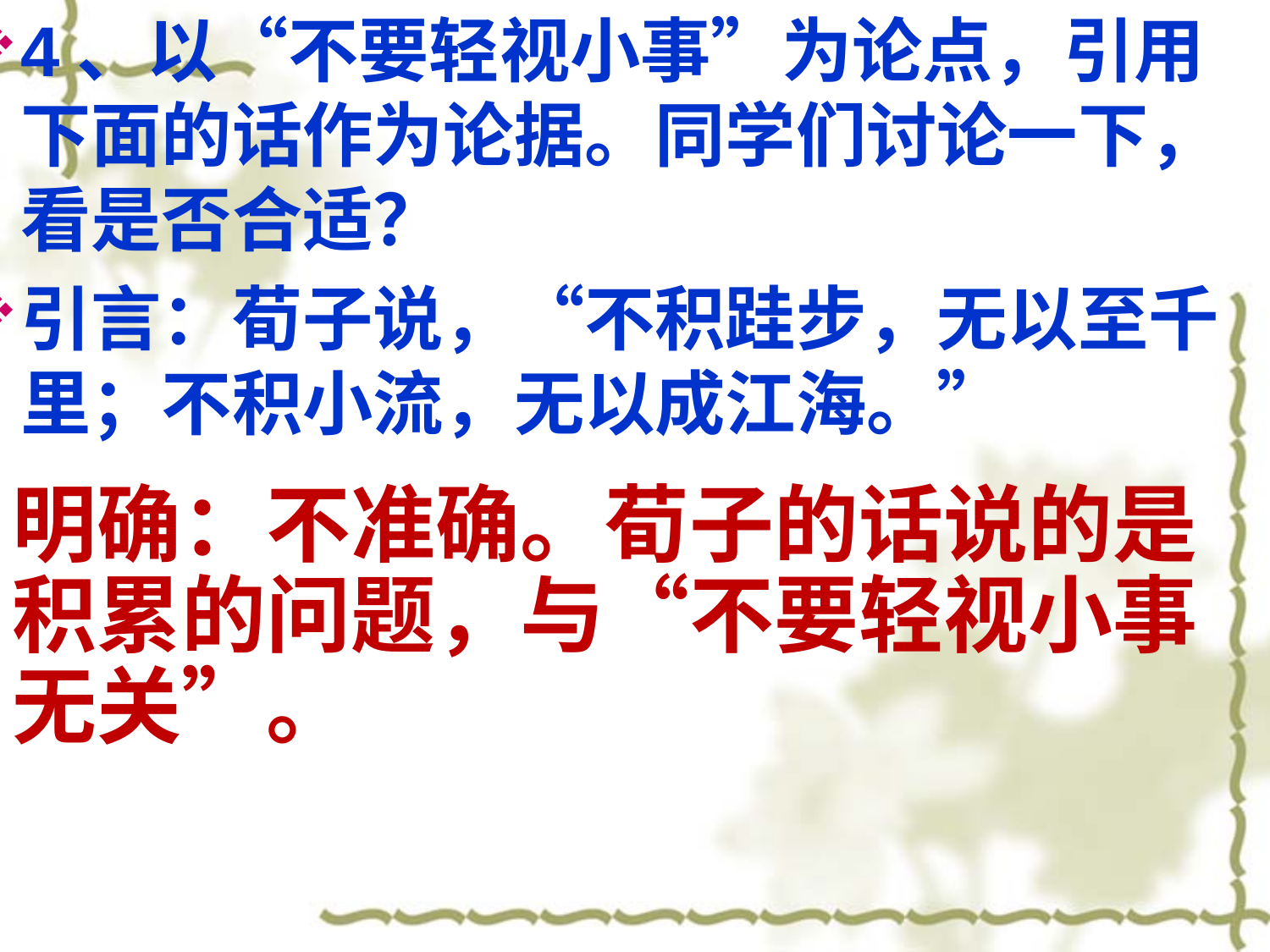

4、以“不要轻视小事”为论点，引用下面的话作为论据。同学们讨论一下，看是否合适？
引言：荀子说，“不积跬步，无以至千里；不积小流，无以成江海。”

明确：不准确。荀子的话说的是积累的问题，与“不要轻视小事无关”。